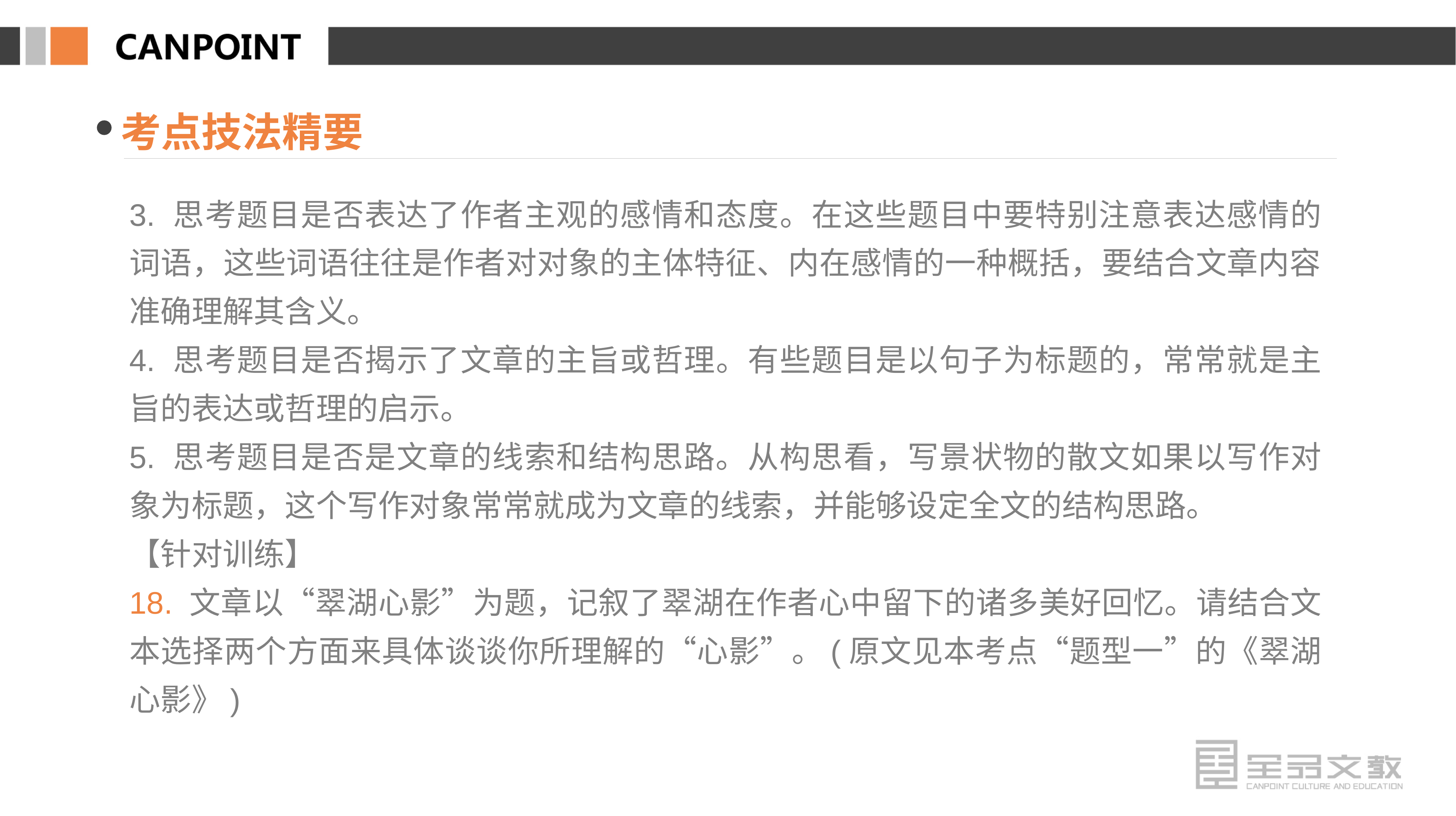

考点技法精要

3. 思考题目是否表达了作者主观的感情和态度。在这些题目中要特别注意表达感情的词语，这些词语往往是作者对对象的主体特征、内在感情的一种概括，要结合文章内容准确理解其含义。
4. 思考题目是否揭示了文章的主旨或哲理。有些题目是以句子为标题的，常常就是主旨的表达或哲理的启示。
5. 思考题目是否是文章的线索和结构思路。从构思看，写景状物的散文如果以写作对象为标题，这个写作对象常常就成为文章的线索，并能够设定全文的结构思路。
【针对训练】
18. 文章以“翠湖心影”为题，记叙了翠湖在作者心中留下的诸多美好回忆。请结合文本选择两个方面来具体谈谈你所理解的“心影”。(原文见本考点“题型一”的《翠湖心影》)